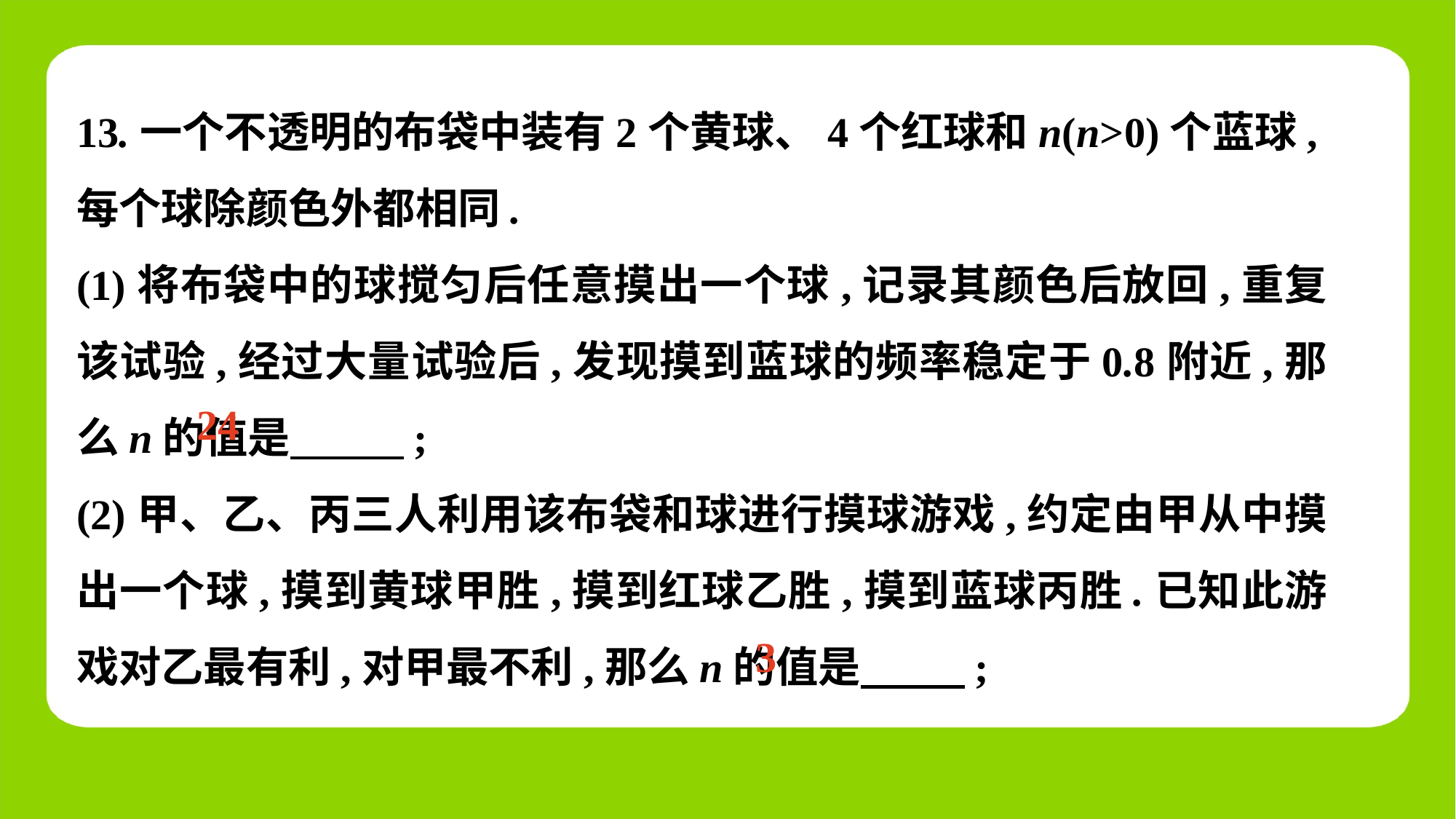

13.一个不透明的布袋中装有2个黄球、4个红球和n(n>0)个蓝球,每个球除颜色外都相同.
(1)将布袋中的球搅匀后任意摸出一个球,记录其颜色后放回,重复该试验,经过大量试验后,发现摸到蓝球的频率稳定于0.8附近,那么n的值是　   　;
(2)甲、乙、丙三人利用该布袋和球进行摸球游戏,约定由甲从中摸出一个球,摸到黄球甲胜,摸到红球乙胜,摸到蓝球丙胜.已知此游戏对乙最有利,对甲最不利,那么n的值是　  　;
24
3